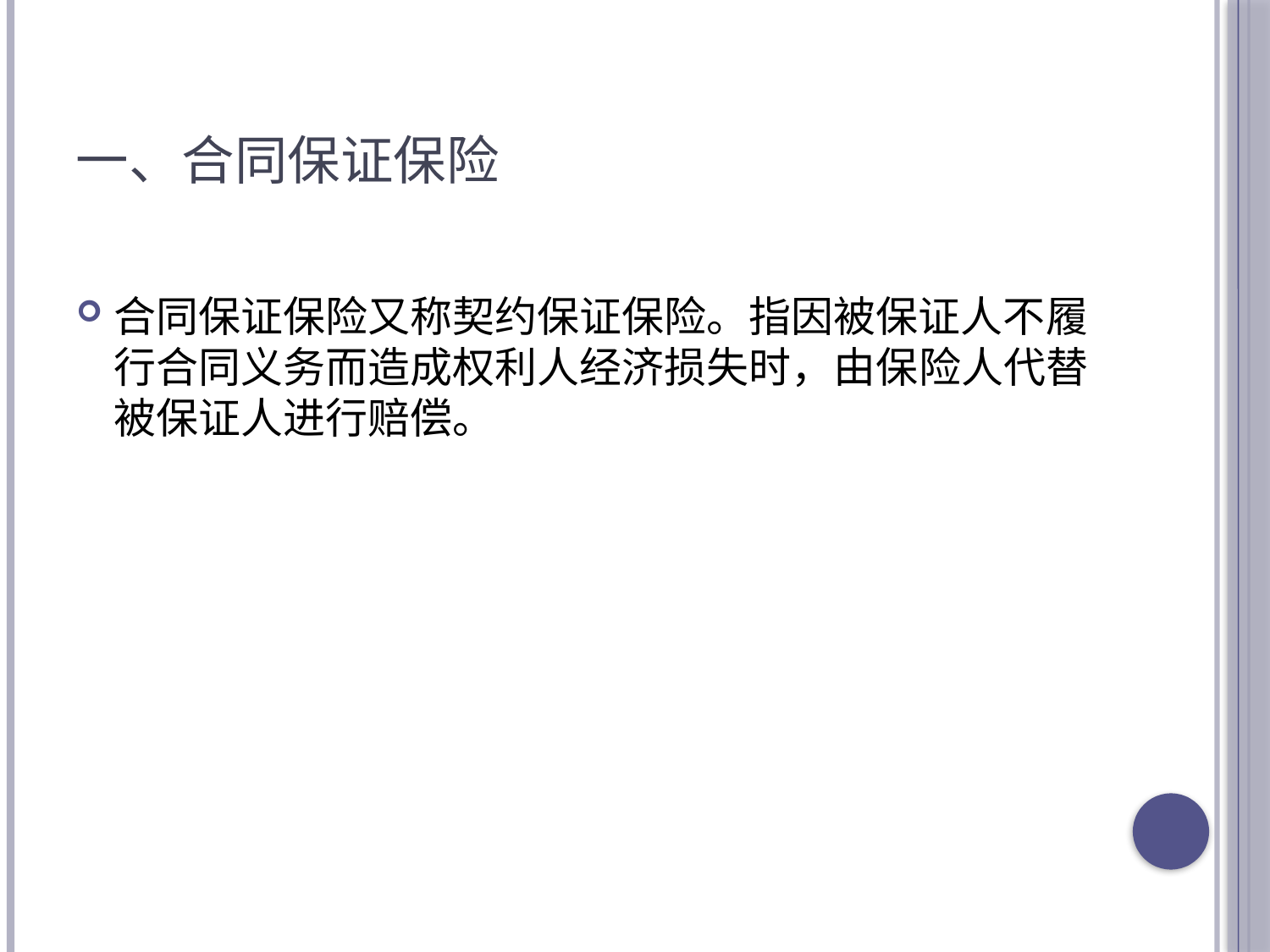

# 一、合同保证保险

合同保证保险又称契约保证保险。指因被保证人不履行合同义务而造成权利人经济损失时，由保险人代替被保证人进行赔偿。